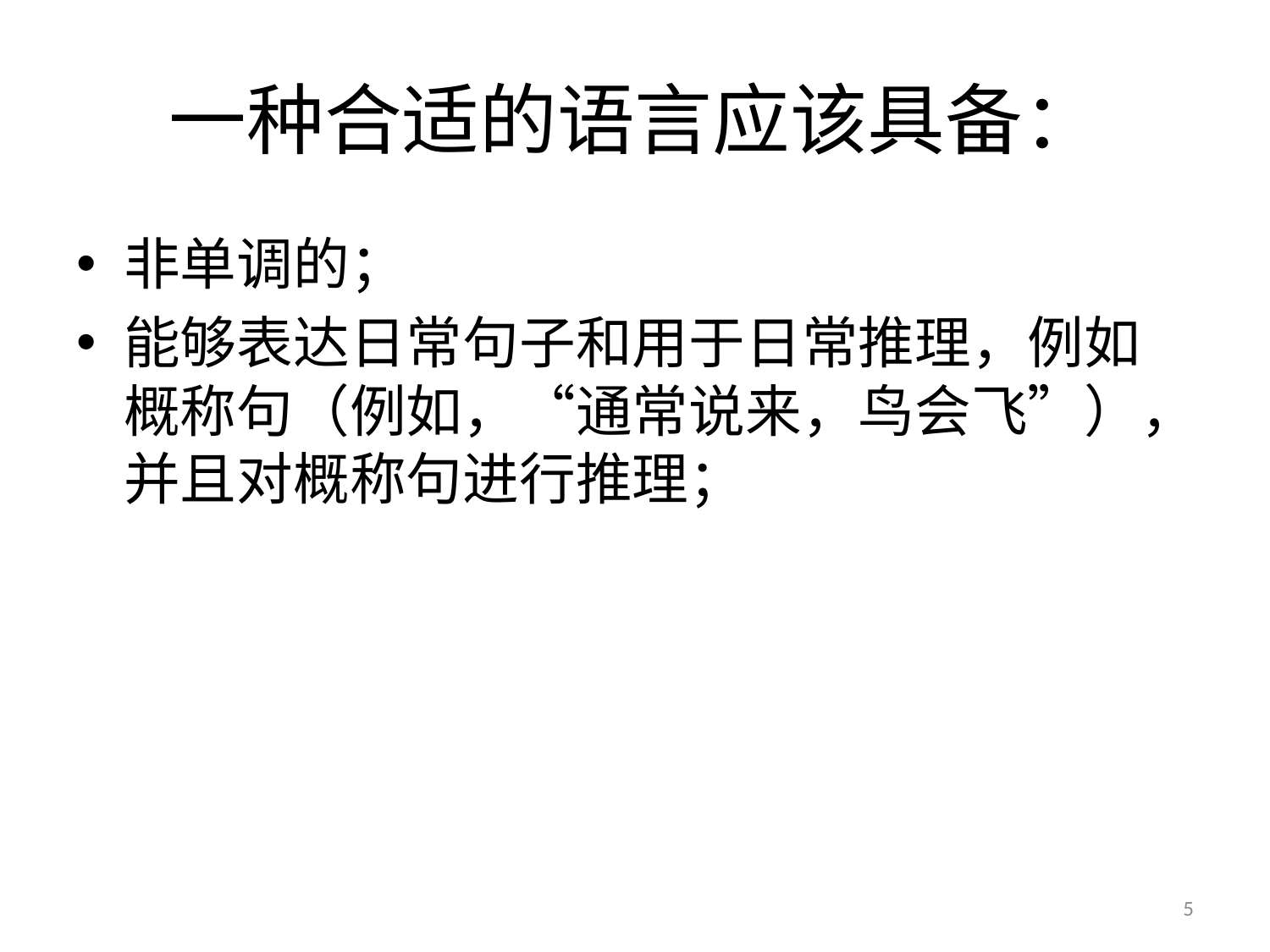

# 一种合适的语言应该具备：
非单调的；
能够表达日常句子和用于日常推理，例如概称句（例如，“通常说来，鸟会飞”），并且对概称句进行推理；
5